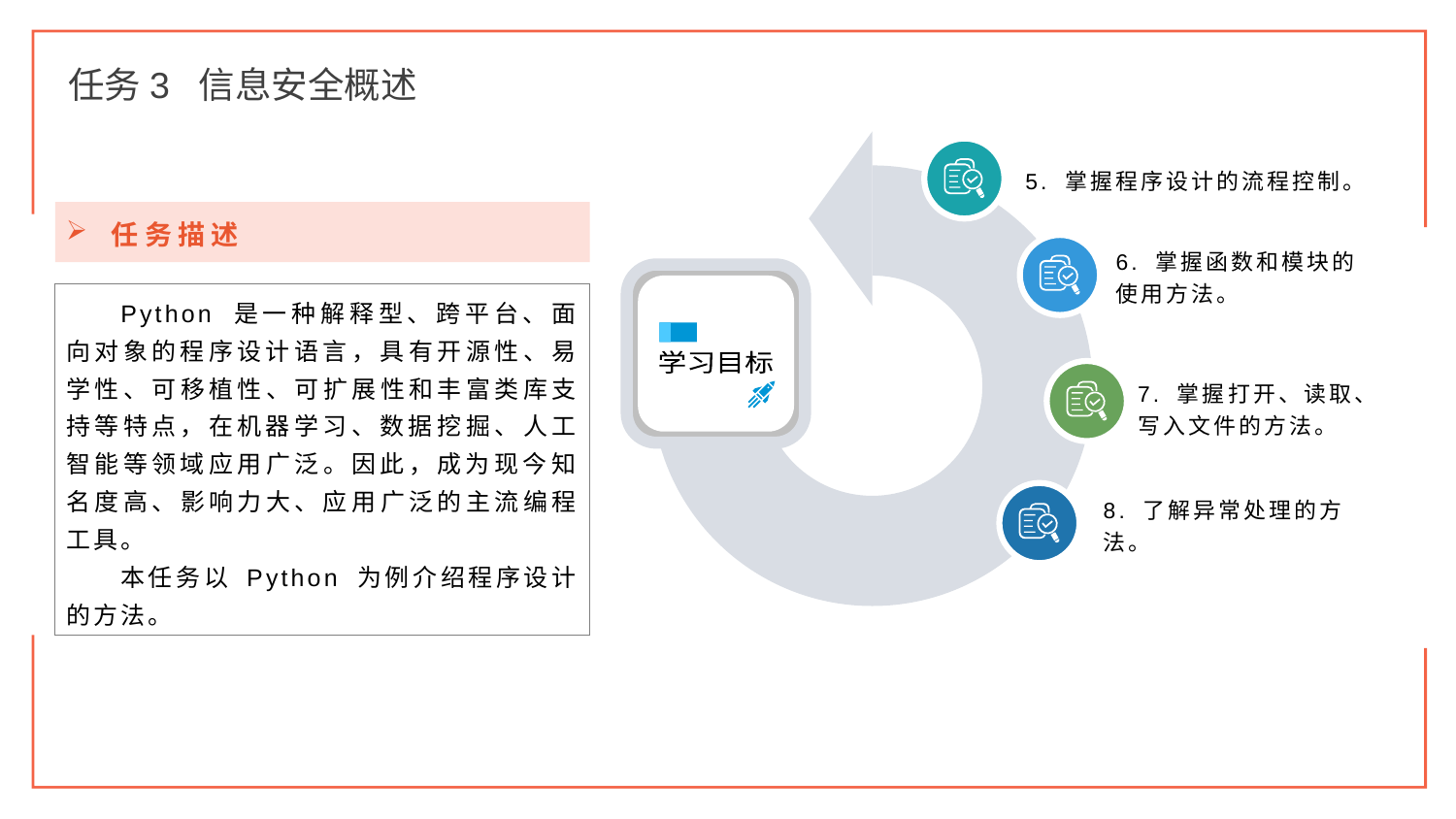

任务3  信息安全概述
5. 掌握程序设计的流程控制。

6. 掌握函数和模块的使用方法。

学习目标

7. 掌握打开、读取、写入文件的方法。

8. 了解异常处理的方法。

任务描述
Python 是一种解释型、跨平台、面向对象的程序设计语言，具有开源性、易学性、可移植性、可扩展性和丰富类库支持等特点，在机器学习、数据挖掘、人工智能等领域应用广泛。因此，成为现今知名度高、影响力大、应用广泛的主流编程工具。
本任务以 Python 为例介绍程序设计的方法。